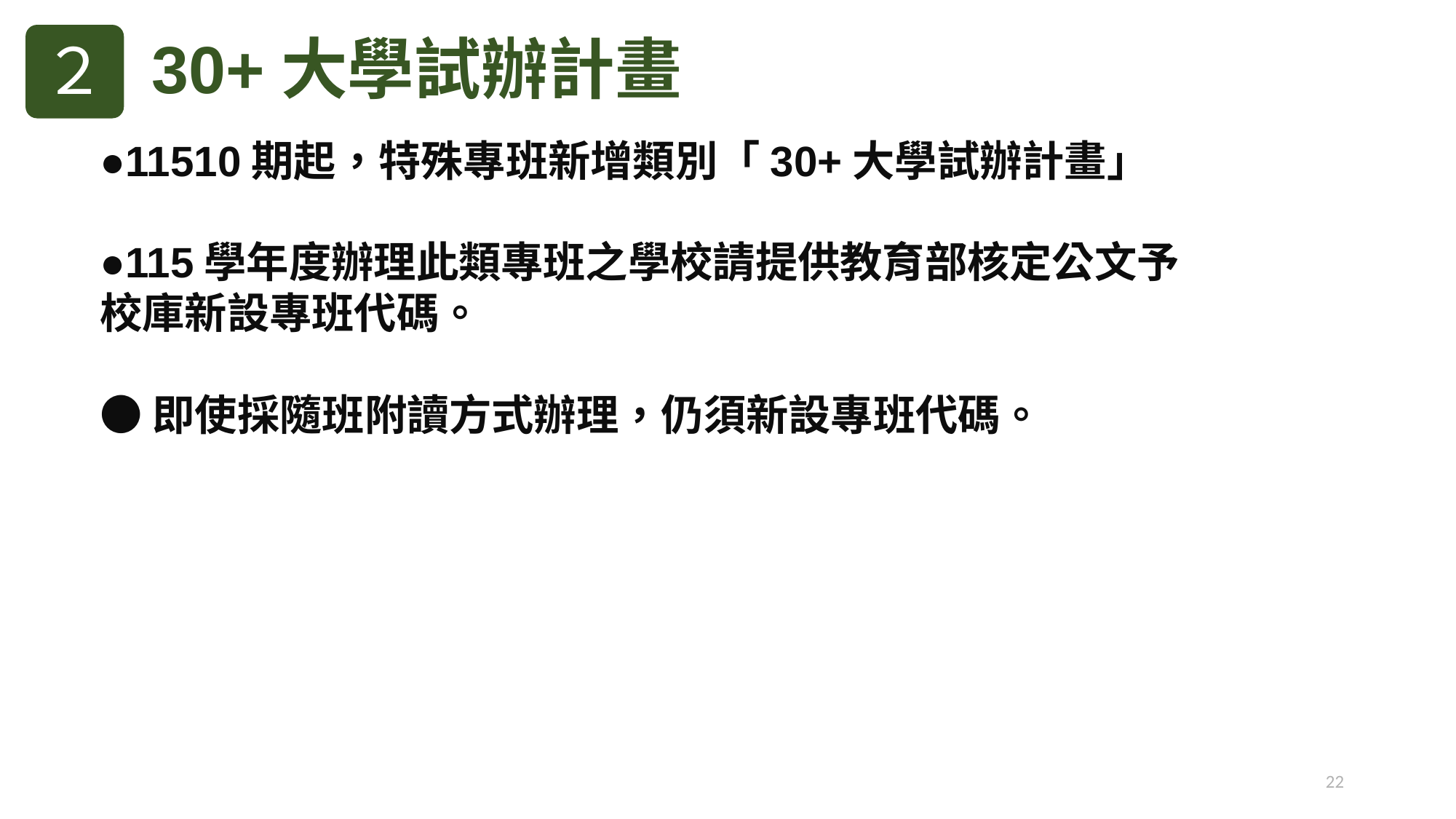

２
30+大學試辦計畫
●11510期起，特殊專班新增類別「30+大學試辦計畫」

●115學年度辦理此類專班之學校請提供教育部核定公文予校庫新設專班代碼。

●即使採隨班附讀方式辦理，仍須新設專班代碼。

22